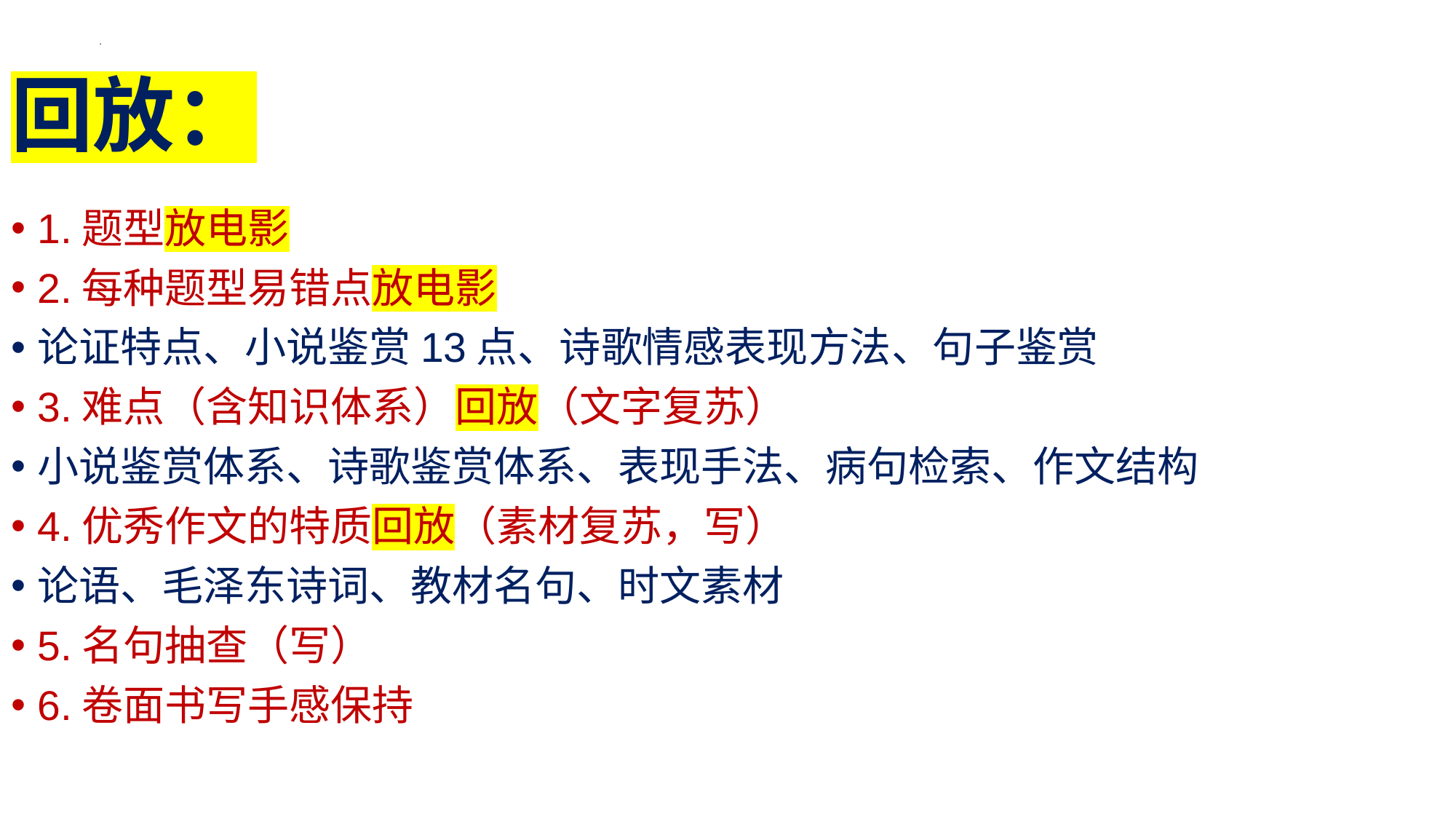

# 回放：
1.题型放电影
2.每种题型易错点放电影
论证特点、小说鉴赏13点、诗歌情感表现方法、句子鉴赏
3.难点（含知识体系）回放（文字复苏）
小说鉴赏体系、诗歌鉴赏体系、表现手法、病句检索、作文结构
4.优秀作文的特质回放（素材复苏，写）
论语、毛泽东诗词、教材名句、时文素材
5.名句抽查（写）
6.卷面书写手感保持